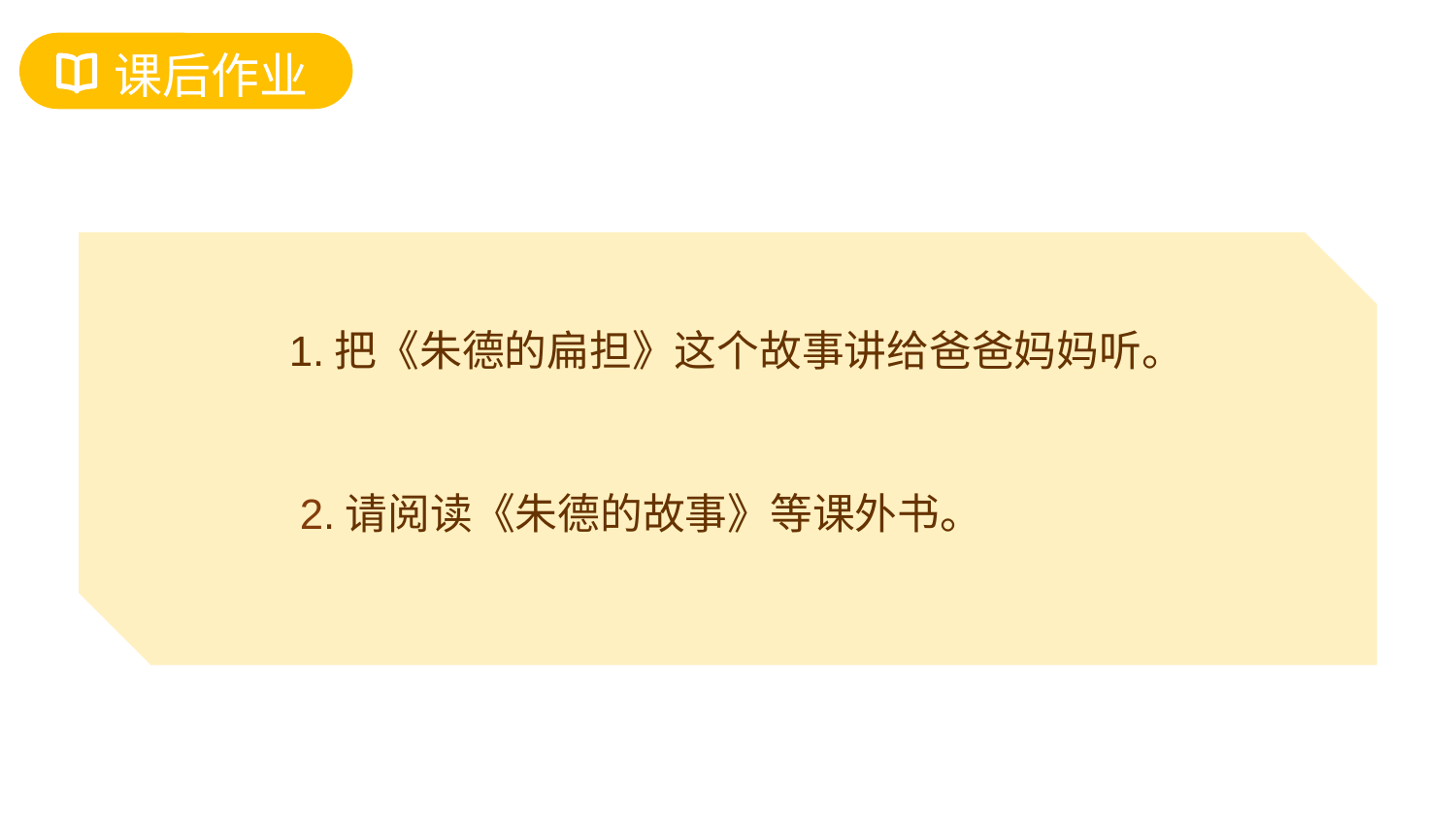

课后作业

1.把《朱德的扁担》这个故事讲给爸爸妈妈听。
2.请阅读《朱德的故事》等课外书。